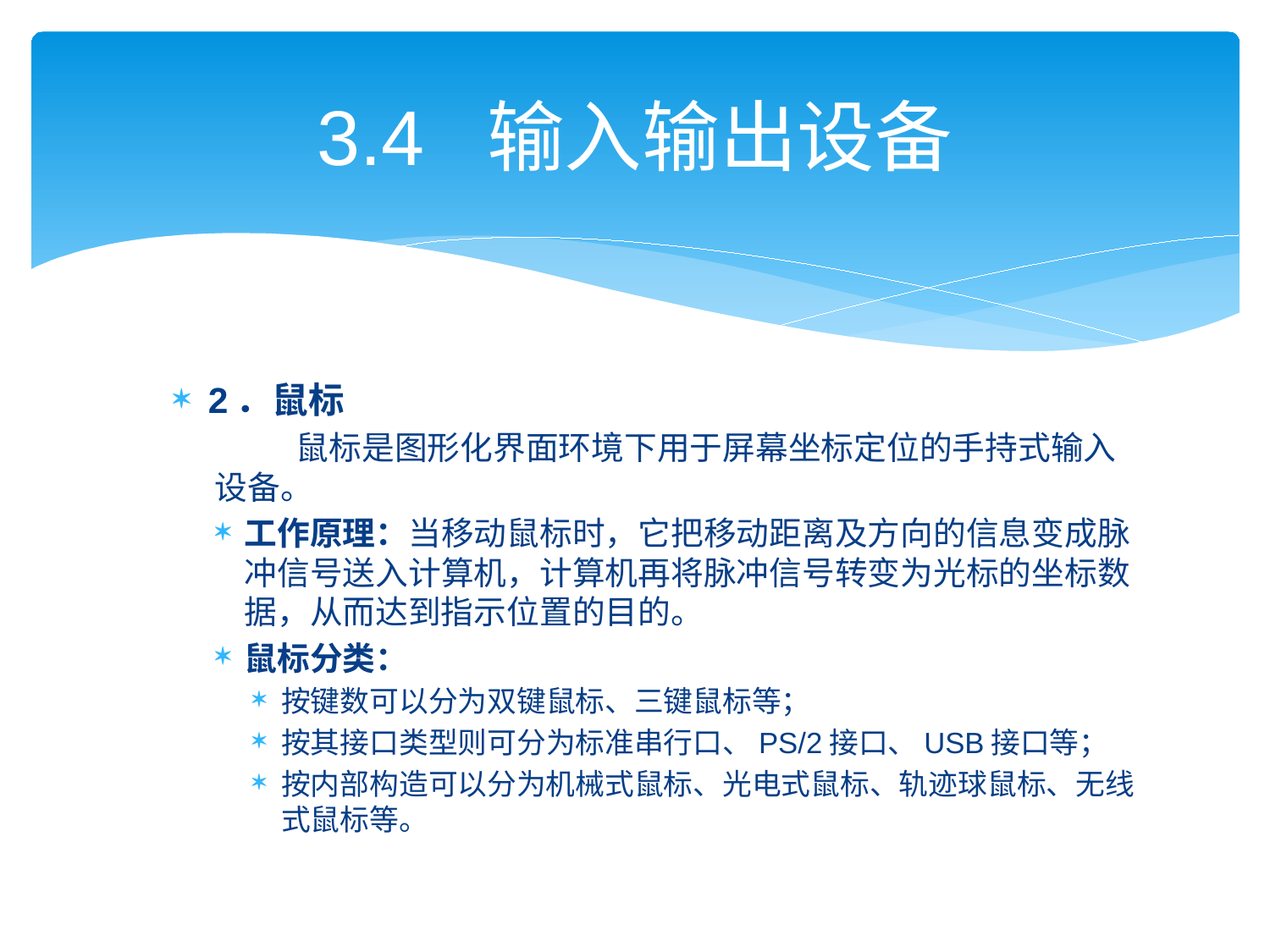

# 3.4  输入输出设备
2．鼠标
          鼠标是图形化界面环境下用于屏幕坐标定位的手持式输入设备。
工作原理：当移动鼠标时，它把移动距离及方向的信息变成脉冲信号送入计算机，计算机再将脉冲信号转变为光标的坐标数据，从而达到指示位置的目的。
鼠标分类：
按键数可以分为双键鼠标、三键鼠标等；
按其接口类型则可分为标准串行口、PS/2接口、USB接口等；
按内部构造可以分为机械式鼠标、光电式鼠标、轨迹球鼠标、无线式鼠标等。